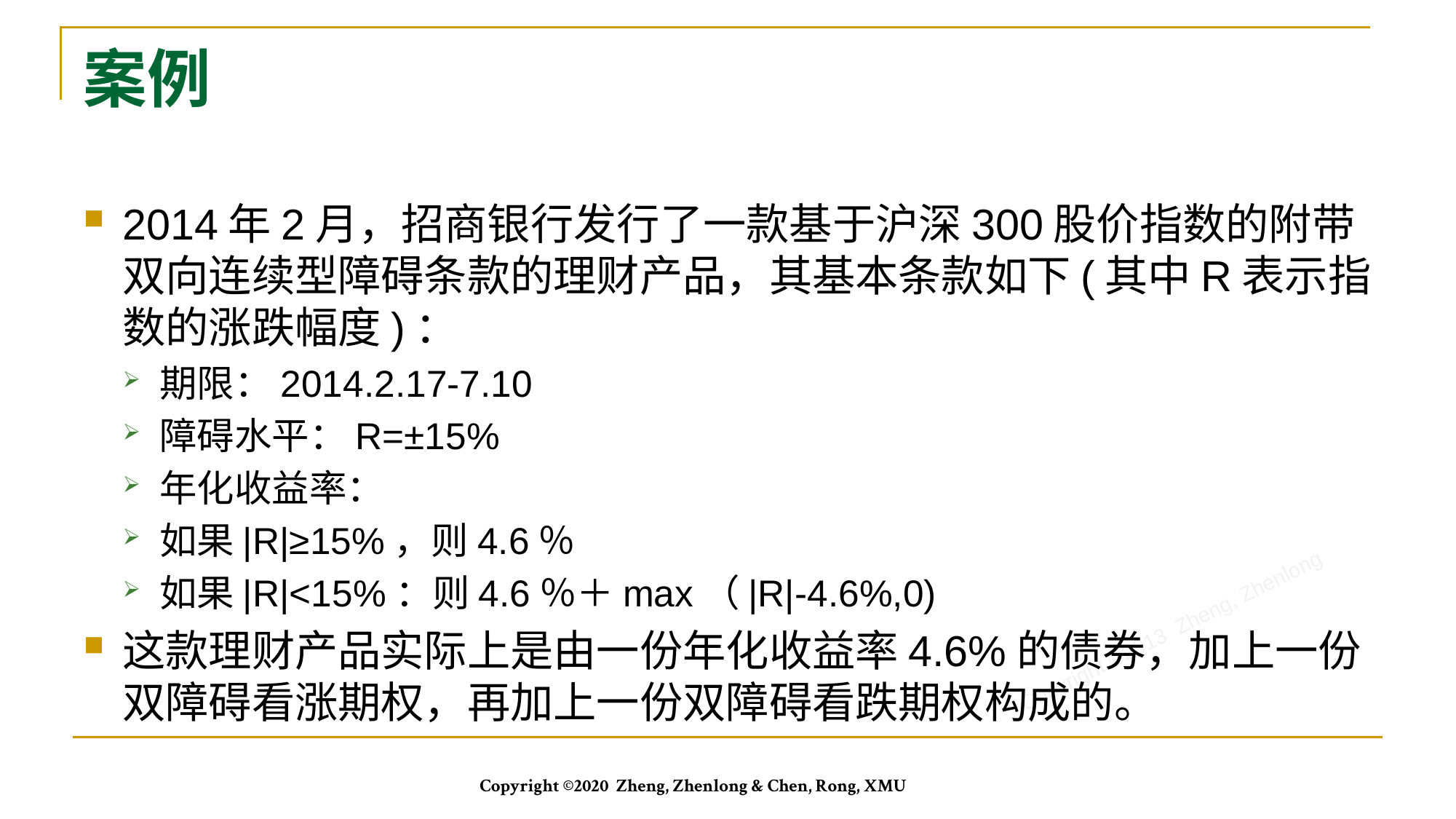

# 案例
2014年2月，招商银行发行了一款基于沪深300股价指数的附带双向连续型障碍条款的理财产品，其基本条款如下(其中R表示指数的涨跌幅度)：
期限：2014.2.17-7.10
障碍水平：R=±15%
年化收益率：
如果|R|≥15%，则4.6％
如果|R|<15%：则4.6％＋max（|R|-4.6%,0)
这款理财产品实际上是由一份年化收益率4.6%的债券，加上一份双障碍看涨期权，再加上一份双障碍看跌期权构成的。

Copyright ©2020  Zheng, Zhenlong & Chen, Rong, XMU